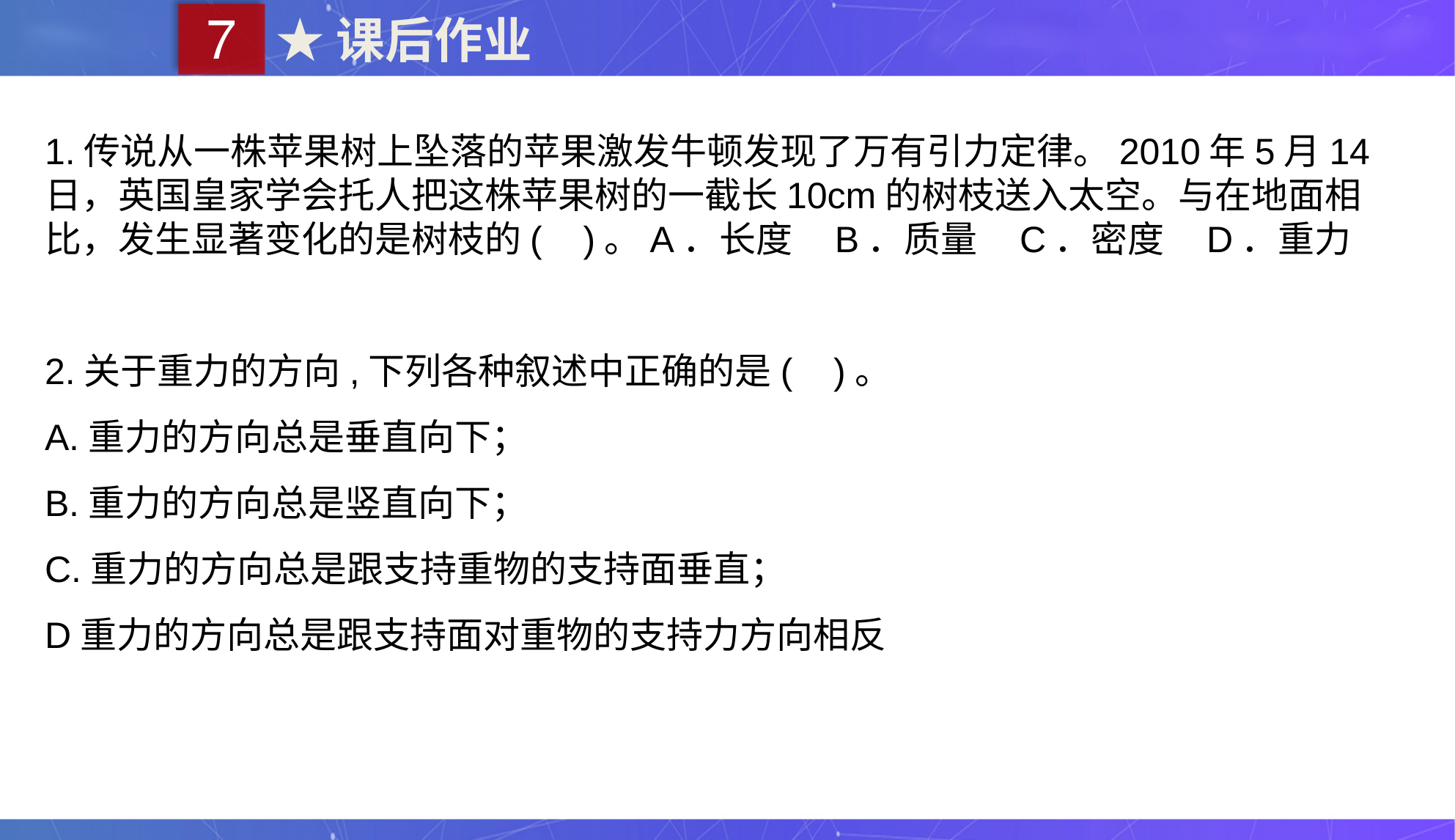

7
★课后作业
1.传说从一株苹果树上坠落的苹果激发牛顿发现了万有引力定律。2010年5月14日，英国皇家学会托人把这株苹果树的一截长10cm的树枝送入太空。与在地面相比，发生显著变化的是树枝的(    )。A．长度    B．质量    C．密度    D．重力

2.关于重力的方向,下列各种叙述中正确的是(    )。
A.重力的方向总是垂直向下；
B.重力的方向总是竖直向下；
C.重力的方向总是跟支持重物的支持面垂直；
D重力的方向总是跟支持面对重物的支持力方向相反